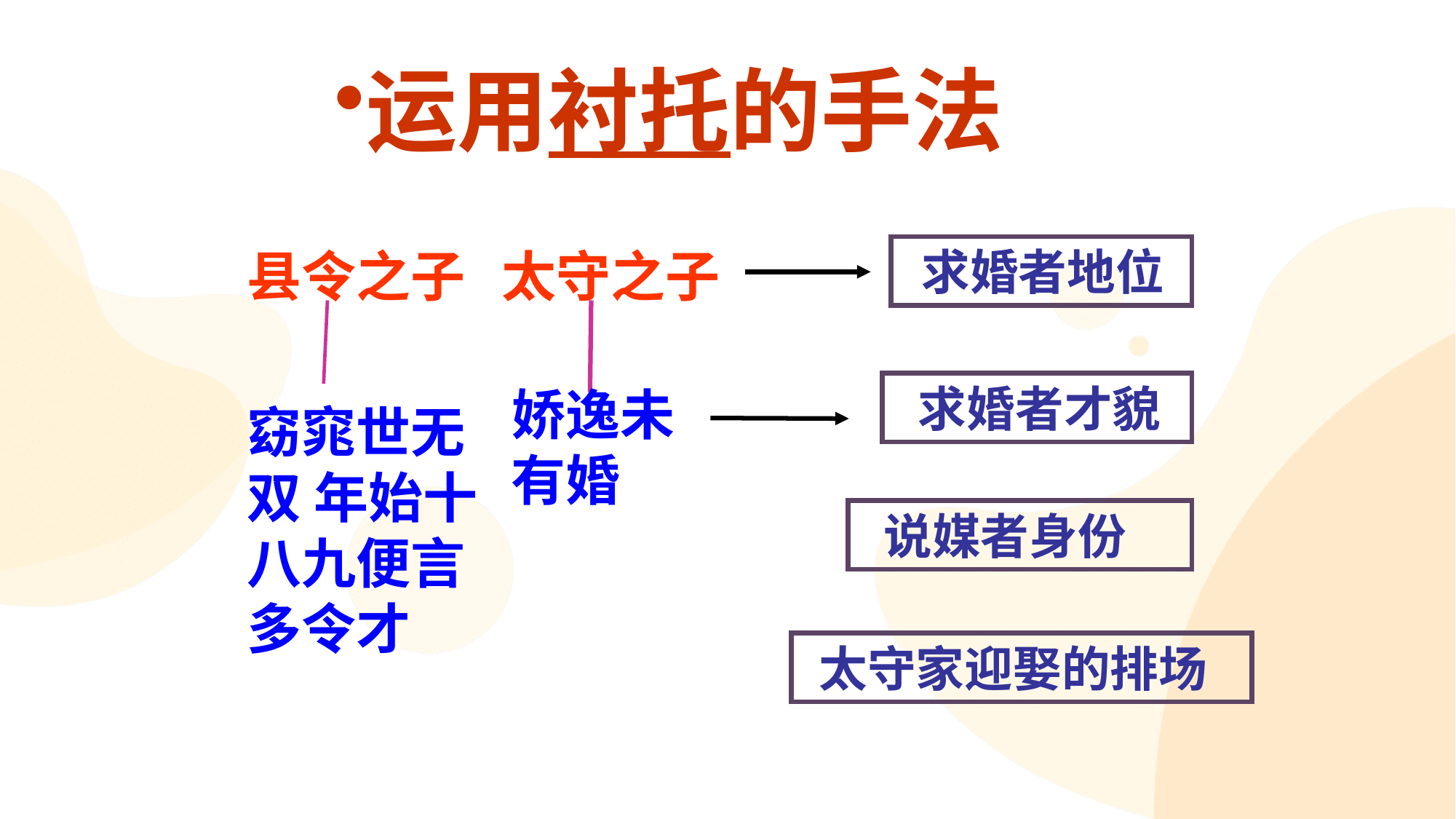

运用衬托的手法
县令之子
太守之子
 求婚者地位
  求婚者才貌
娇逸未有婚
窈窕世无双 年始十八九便言多令才
  说媒者身份
 太守家迎娶的排场